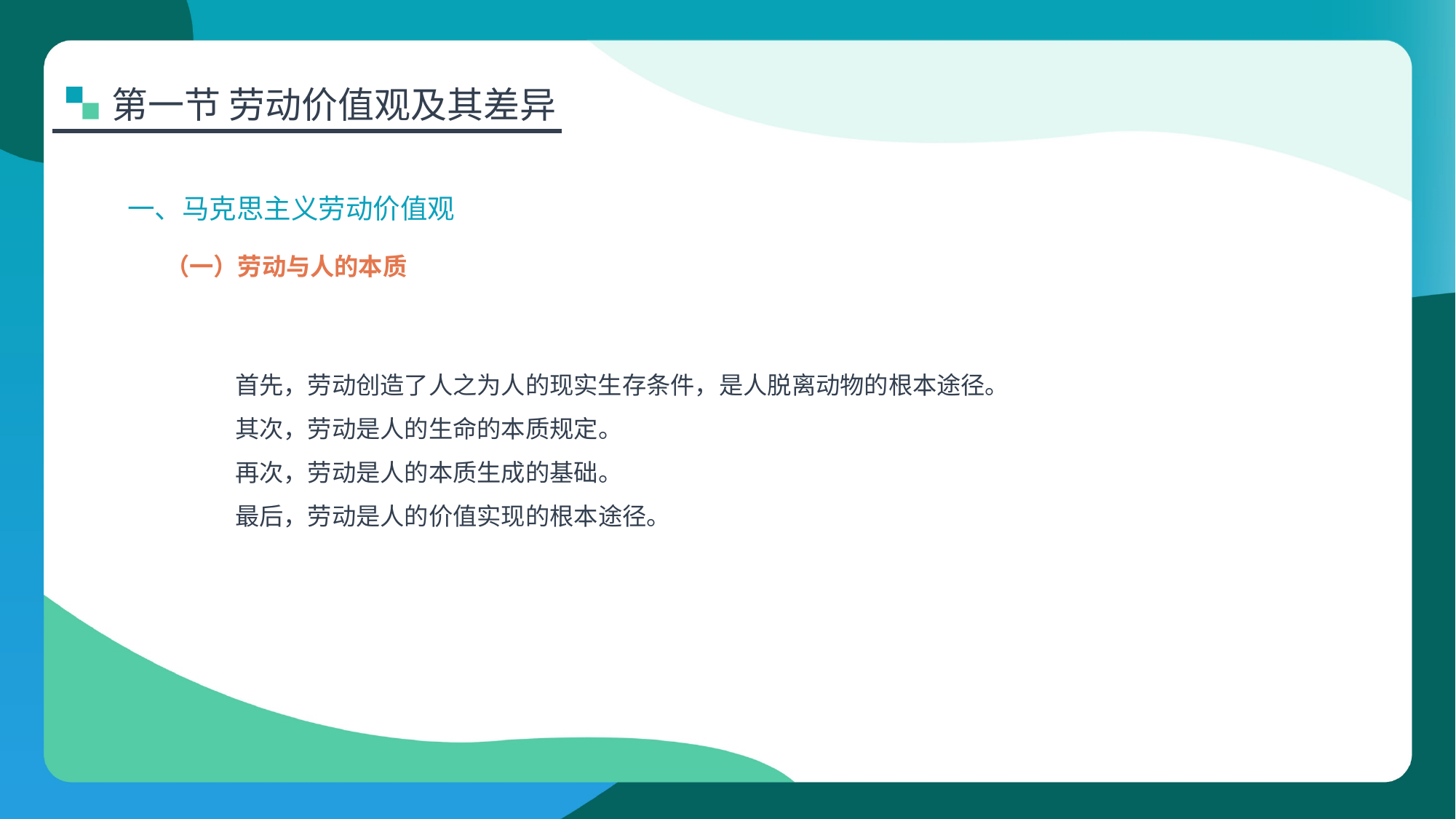

第一节 劳动价值观及其差异

一、马克思主义劳动价值观
（一）劳动与人的本质
首先，劳动创造了人之为人的现实生存条件，是人脱离动物的根本途径。
其次，劳动是人的生命的本质规定。
再次，劳动是人的本质生成的基础。
最后，劳动是人的价值实现的根本途径。